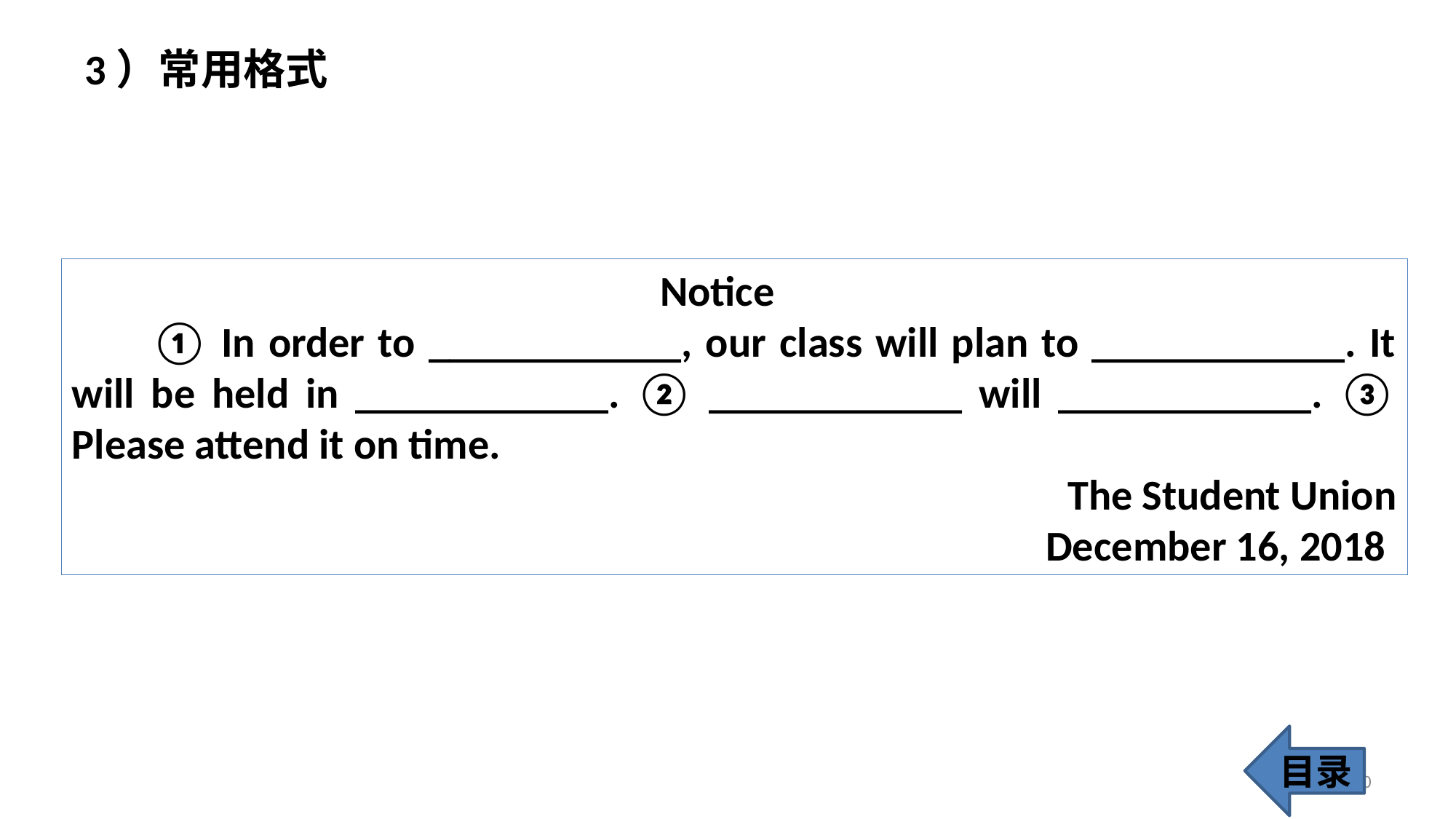

3）常用格式
                                                             Notice
      ① In order to ____________, our class will plan to ____________. It will be held in ____________. ② ____________ will ____________. ③ Please attend it on time.
The Student Union
                                                                                                     December 16, 2018
目录
70